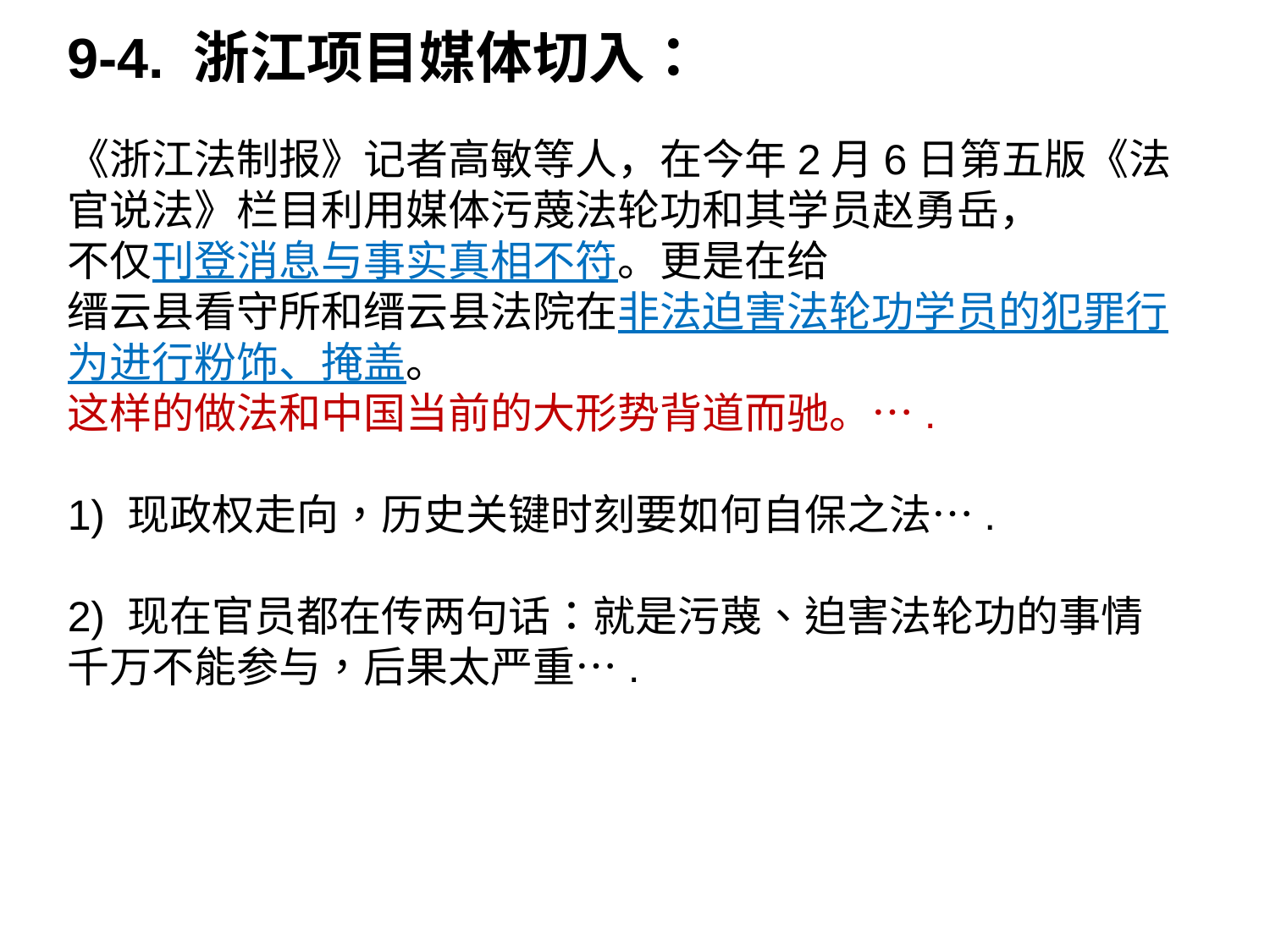

9-4. 浙江项目媒体切入：
《浙江法制报》记者高敏等人，在今年2月6日第五版《法官说法》栏目利用媒体污蔑法轮功和其学员赵勇岳，
不仅刊登消息与事实真相不符。更是在给
缙云县看守所和缙云县法院在非法迫害法轮功学员的犯罪行为进行粉饰、掩盖。
这样的做法和中国当前的大形势背道而驰。….

1) 现政权走向，历史关键时刻要如何自保之法….

2) 现在官员都在传两句话：就是污蔑、迫害法轮功的事情千万不能参与，后果太严重….